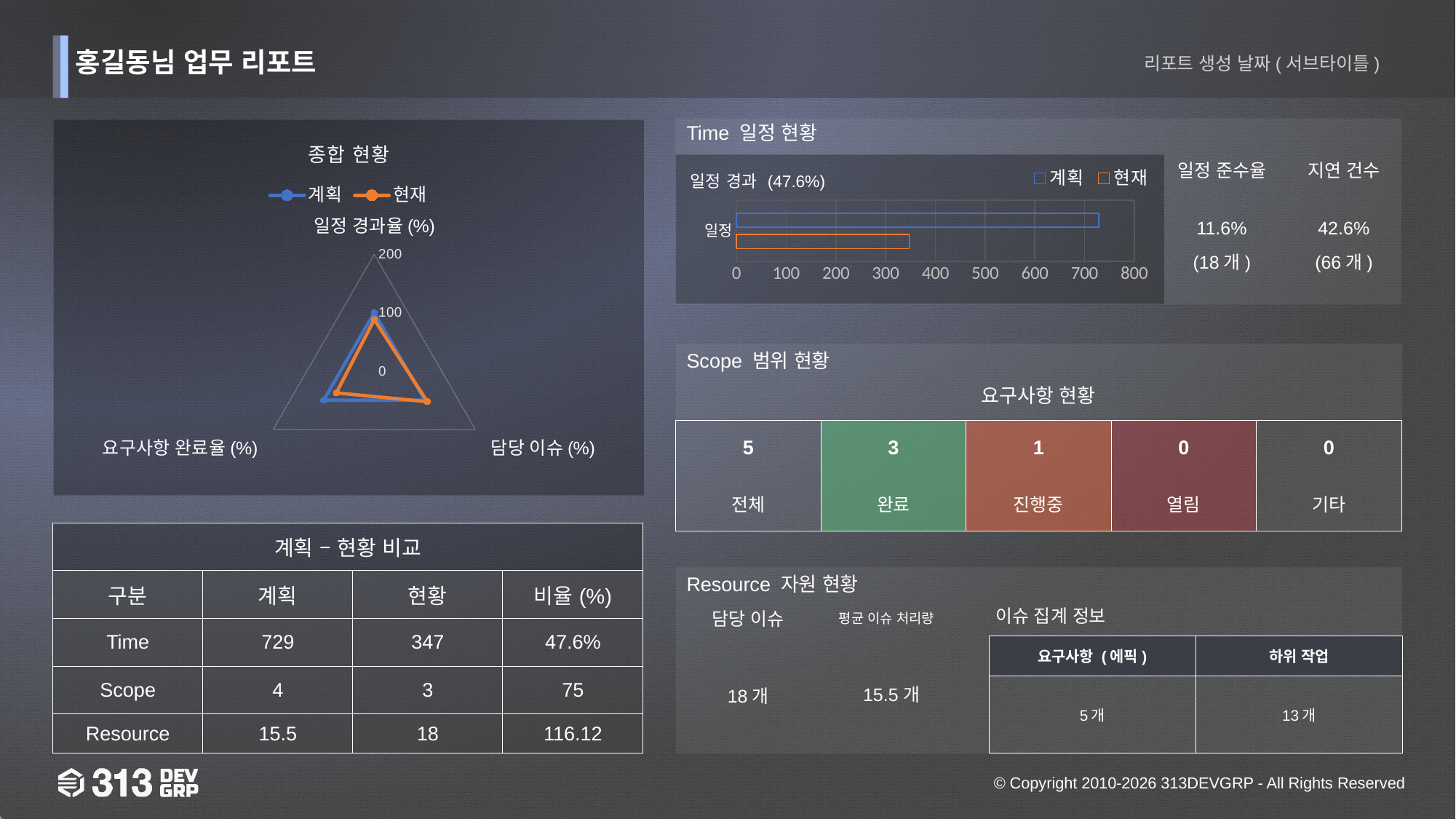

홍길동님 업무 리포트
리포트 생성 날짜(서브타이틀)
Time 일정 현황

### Chart: 종합 현황

| Category | 계획 | 현재 |
|---|---|---|
| 일정 경과율(%) | 100.0 | 88.0 |
| 담당 이슈(%) | 100.0 | 105.0 |
| 요구사항 완료율(%) | 100.0 | 75.0 |
일정 준수율
지연 건수

### Chart: 일정 경과 (47.6%)

| Category | 현재 | 계획 |
|---|---|---|
| 일정 | 347.0 | 729.0 |
11.6%
(18개)
42.6%
(66개)
Scope 범위 현황
요구사항 현황
| 5 | 3 | 1 | 0 | 0 |
| --- | --- | --- | --- | --- |
| 전체 | 완료 | 진행중 | 열림 | 기타 |
| 계획 – 현황 비교 |  |  |  |
| --- | --- | --- | --- |
| 구분 | 계획 | 현황 | 비율(%) |
| Time | 729 | 347 | 47.6% |
| Scope | 4 | 3 | 75 |
| Resource | 15.5 | 18 | 116.12 |
Resource 자원 현황
담당 이슈
이슈 집계 정보
평균 이슈 처리량
| 요구사항 (에픽) | 하위 작업 |
| --- | --- |
| 5개 | 13개 |
18개
15.5개